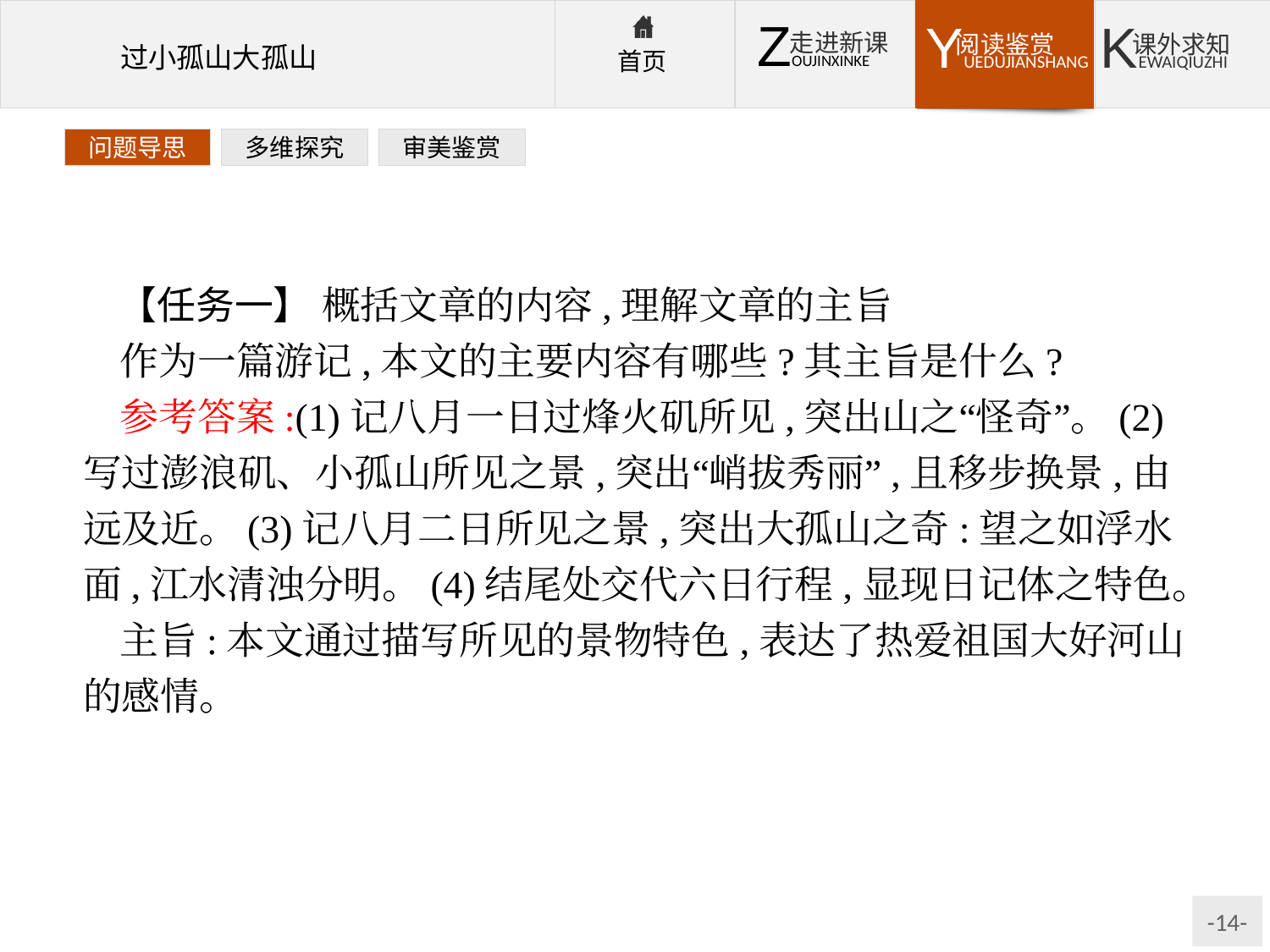

问题导思
多维探究
审美鉴赏
【任务一】 概括文章的内容,理解文章的主旨
作为一篇游记,本文的主要内容有哪些?其主旨是什么?
参考答案:(1)记八月一日过烽火矶所见,突出山之“怪奇”。(2)写过澎浪矶、小孤山所见之景,突出“峭拔秀丽”,且移步换景,由远及近。(3)记八月二日所见之景,突出大孤山之奇:望之如浮水面,江水清浊分明。(4)结尾处交代六日行程,显现日记体之特色。
主旨:本文通过描写所见的景物特色,表达了热爱祖国大好河山的感情。